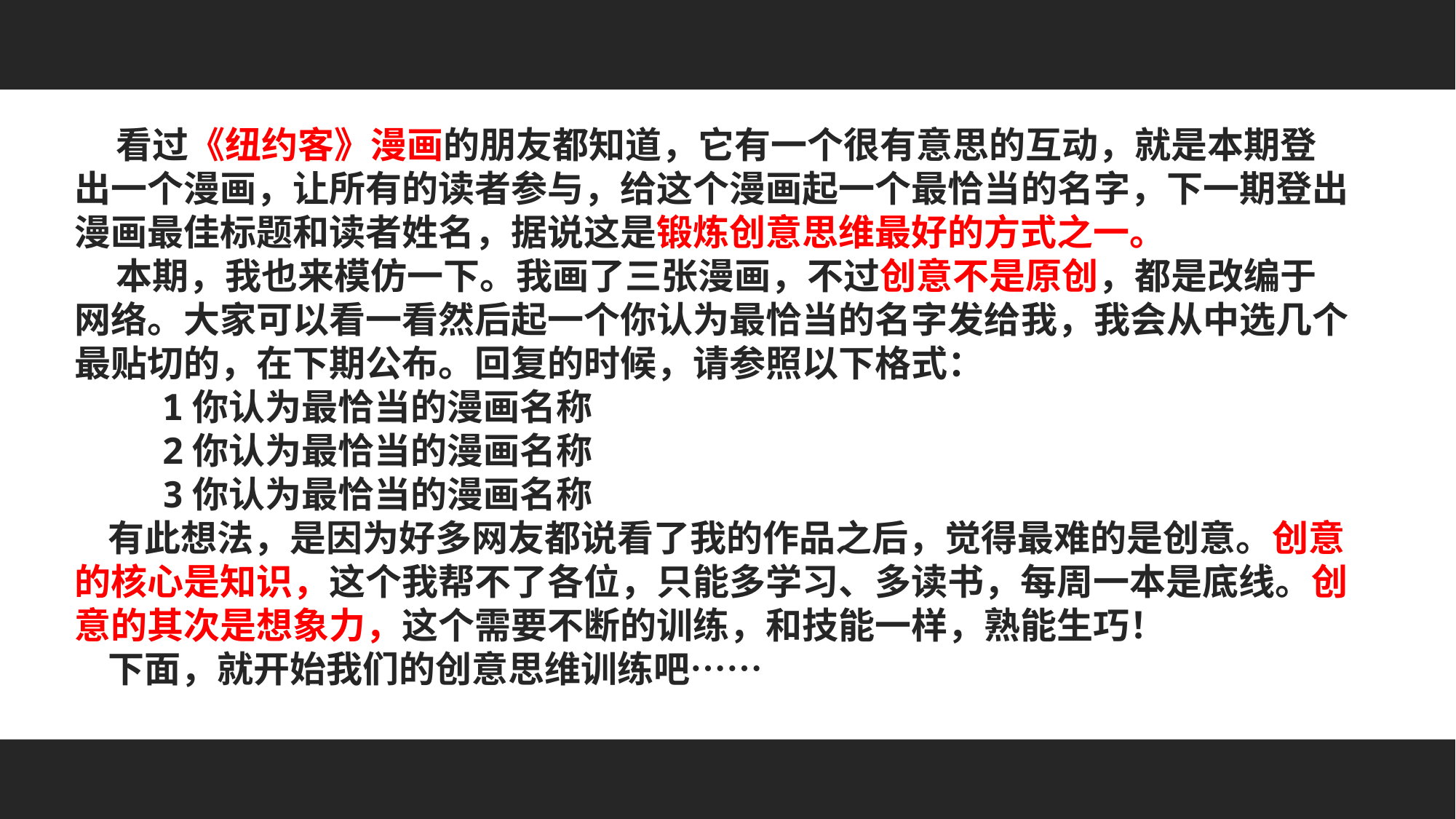

看过《纽约客》漫画的朋友都知道，它有一个很有意思的互动，就是本期登出一个漫画，让所有的读者参与，给这个漫画起一个最恰当的名字，下一期登出漫画最佳标题和读者姓名，据说这是锻炼创意思维最好的方式之一。
    本期，我也来模仿一下。我画了三张漫画，不过创意不是原创，都是改编于网络。大家可以看一看然后起一个你认为最恰当的名字发给我，我会从中选几个最贴切的，在下期公布。回复的时候，请参照以下格式：
    1你认为最恰当的漫画名称
    2你认为最恰当的漫画名称
    3你认为最恰当的漫画名称
   有此想法，是因为好多网友都说看了我的作品之后，觉得最难的是创意。创意的核心是知识，这个我帮不了各位，只能多学习、多读书，每周一本是底线。创意的其次是想象力，这个需要不断的训练，和技能一样，熟能生巧！
   下面，就开始我们的创意思维训练吧……